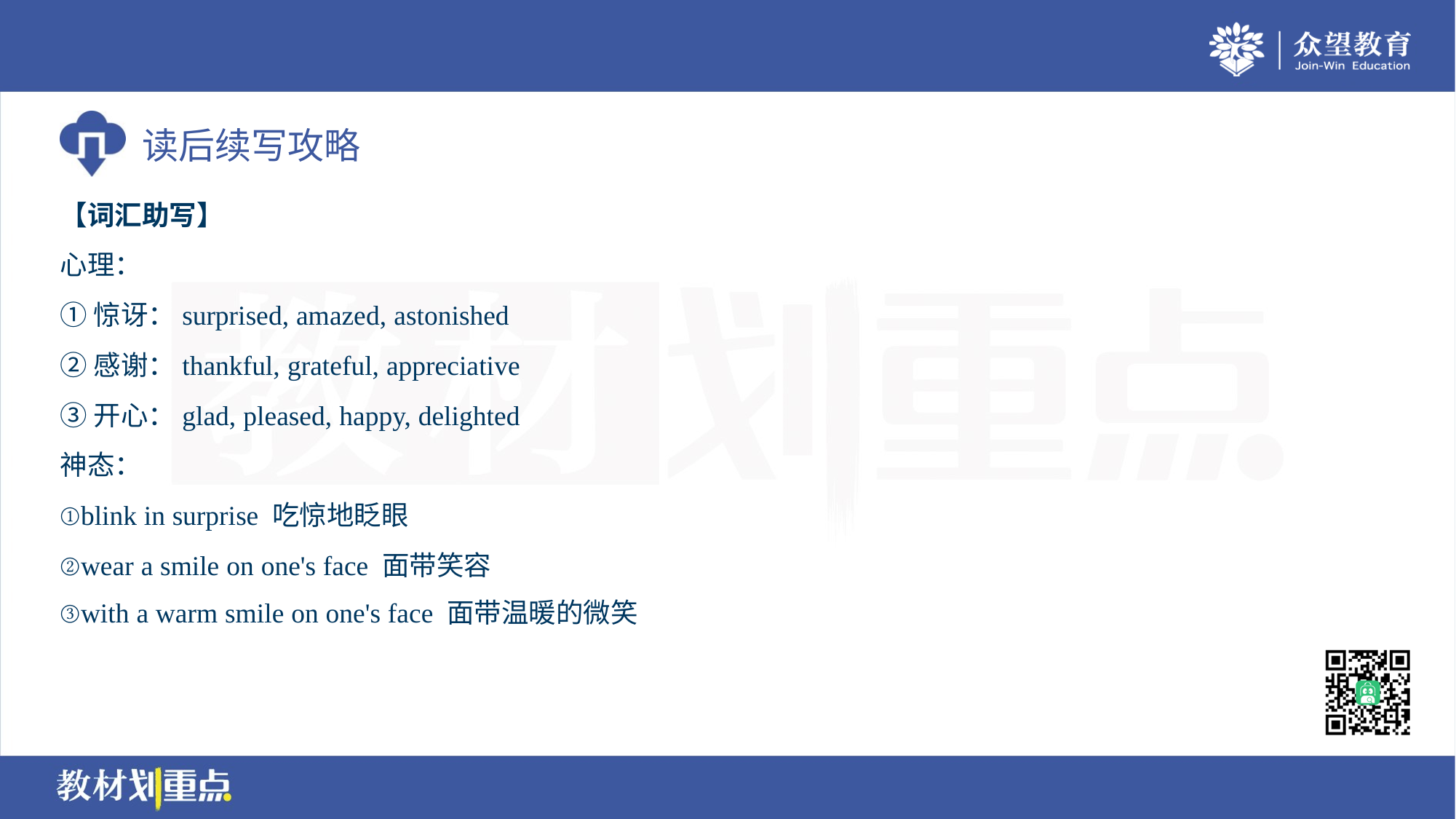

【词汇助写】
心理：
①惊讶：surprised, amazed, astonished
②感谢：thankful, grateful, appreciative
③开心：glad, pleased, happy, delighted
神态：
①blink in surprise 吃惊地眨眼
②wear a smile on one's face 面带笑容
③with a warm smile on one's face 面带温暖的微笑